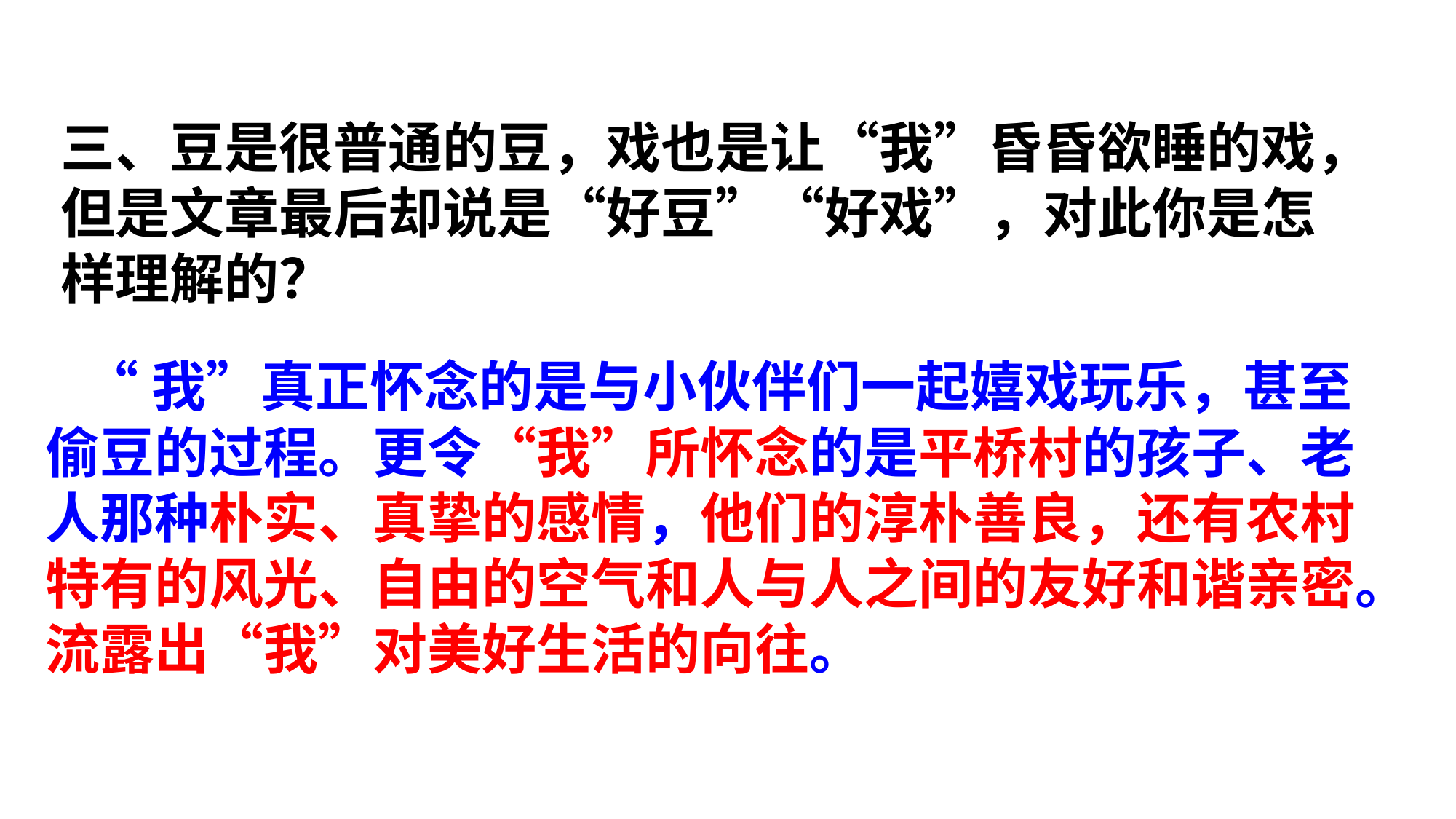

三、豆是很普通的豆，戏也是让“我”昏昏欲睡的戏，但是文章最后却说是“好豆”“好戏”，对此你是怎样理解的？
   “我”真正怀念的是与小伙伴们一起嬉戏玩乐，甚至偷豆的过程。更令“我”所怀念的是平桥村的孩子、老人那种朴实、真挚的感情，他们的淳朴善良，还有农村特有的风光、自由的空气和人与人之间的友好和谐亲密。流露出“我”对美好生活的向往。